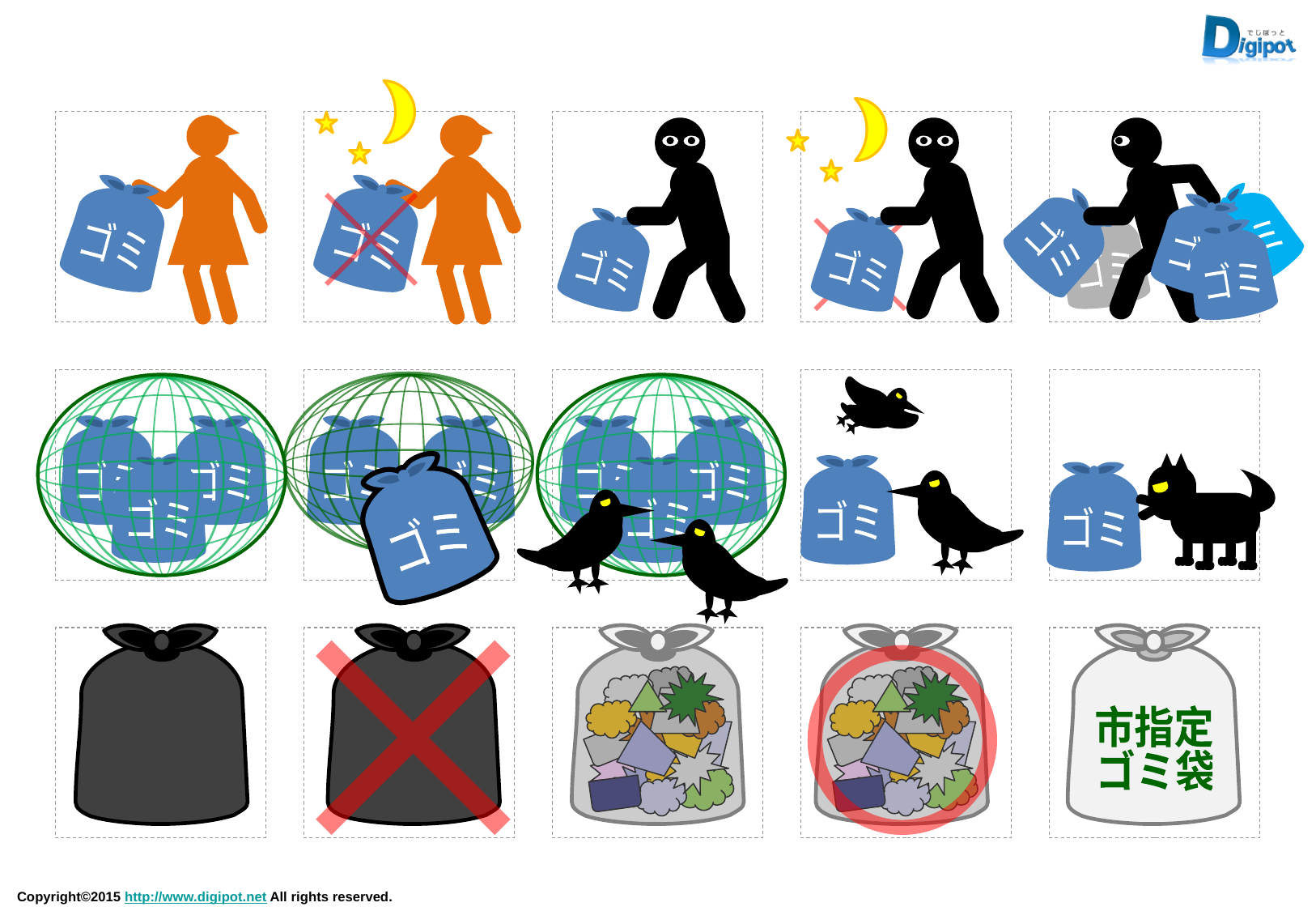

ゴミ

ゴミ

ゴミ

ゴミ

ゴミ

ゴミ

ゴミ

ゴミ

ゴミ

ゴミ

ゴミ

ゴミ

ゴミ

ゴミ

ゴミ

ゴミ

ゴミ

ゴミ

ゴミ

ゴミ

市指定
ゴミ袋